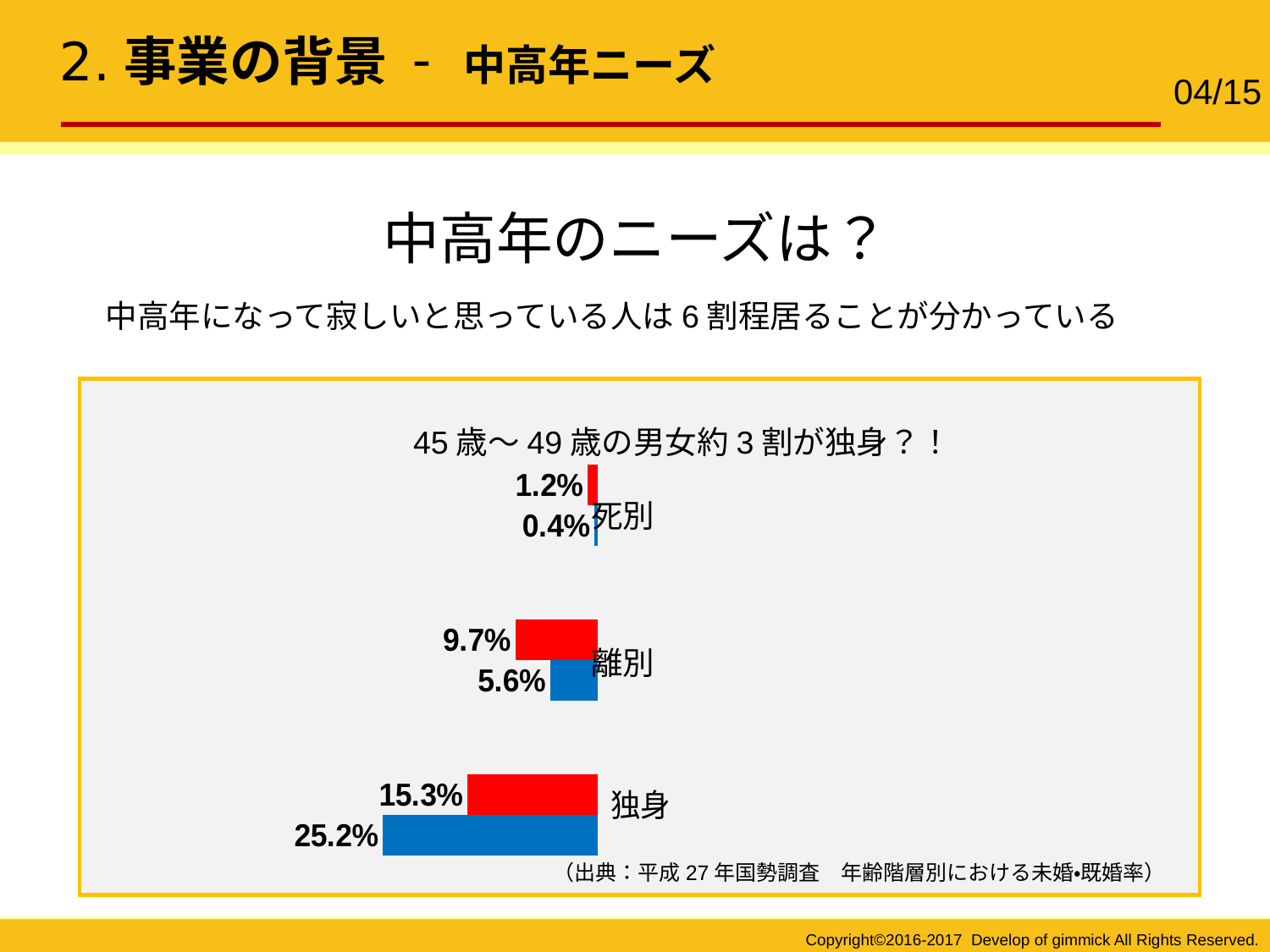

2.事業の背景 - 中高年ニーズ
04/15
中高年のニーズは？
中高年になって寂しいと思っている人は6割程居ることが分かっている

45歳～49歳の男女約3割が独身？！

### Chart

| Category | 男性 | 女性 |
|---|---|---|
| 独身 | 0.252 | 0.153 |
| 離別 | 0.056 | 0.097 |
| 死別 | 0.004 | 0.012 |
死別
離別
（出典：平成27年国勢調査　年齢階層別における未婚・既婚率）
Copyright©2016-2017  Develop of gimmick All Rights Reserved.